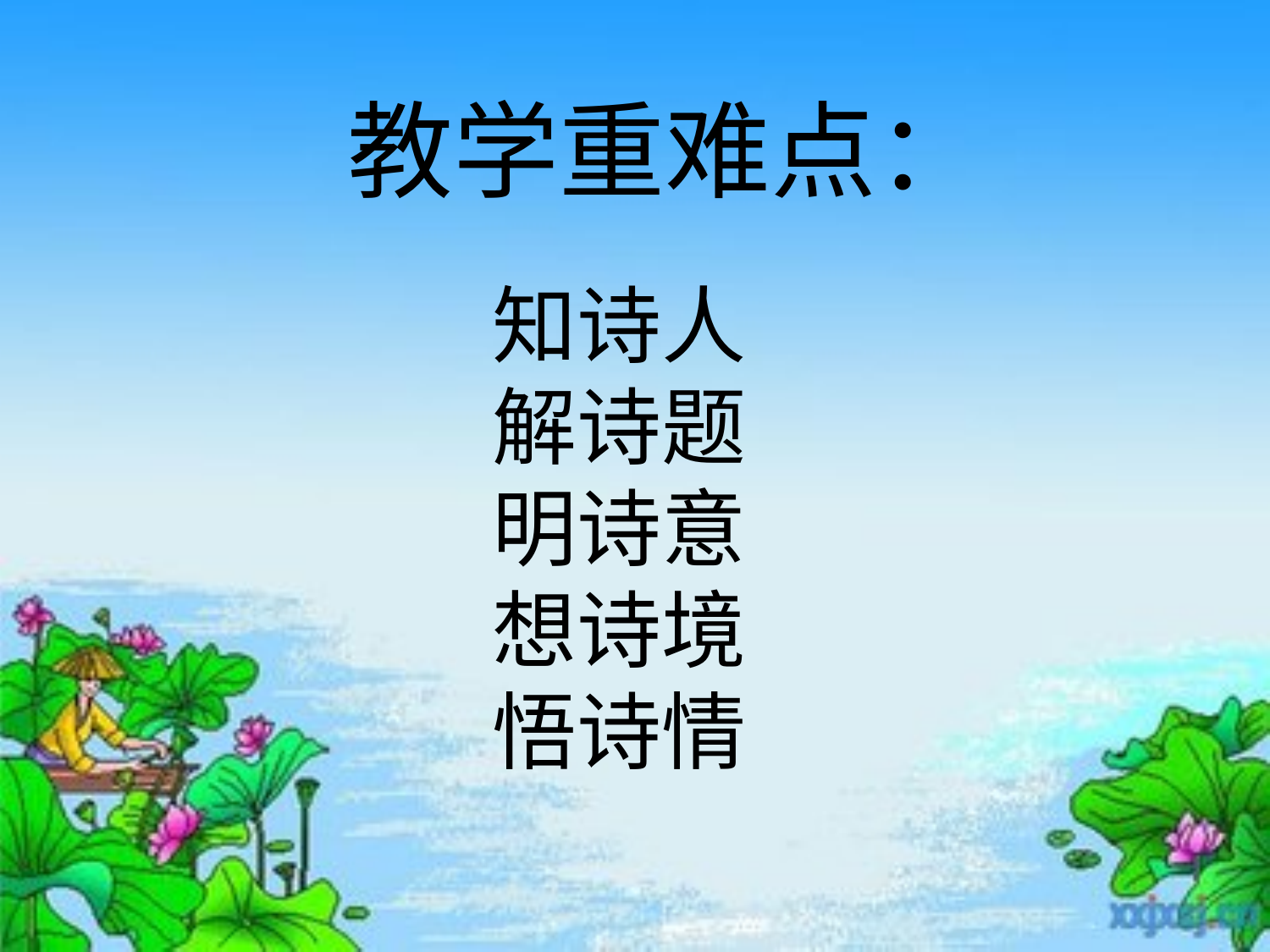

# 教学重难点：
知诗人
解诗题
明诗意
想诗境
悟诗情